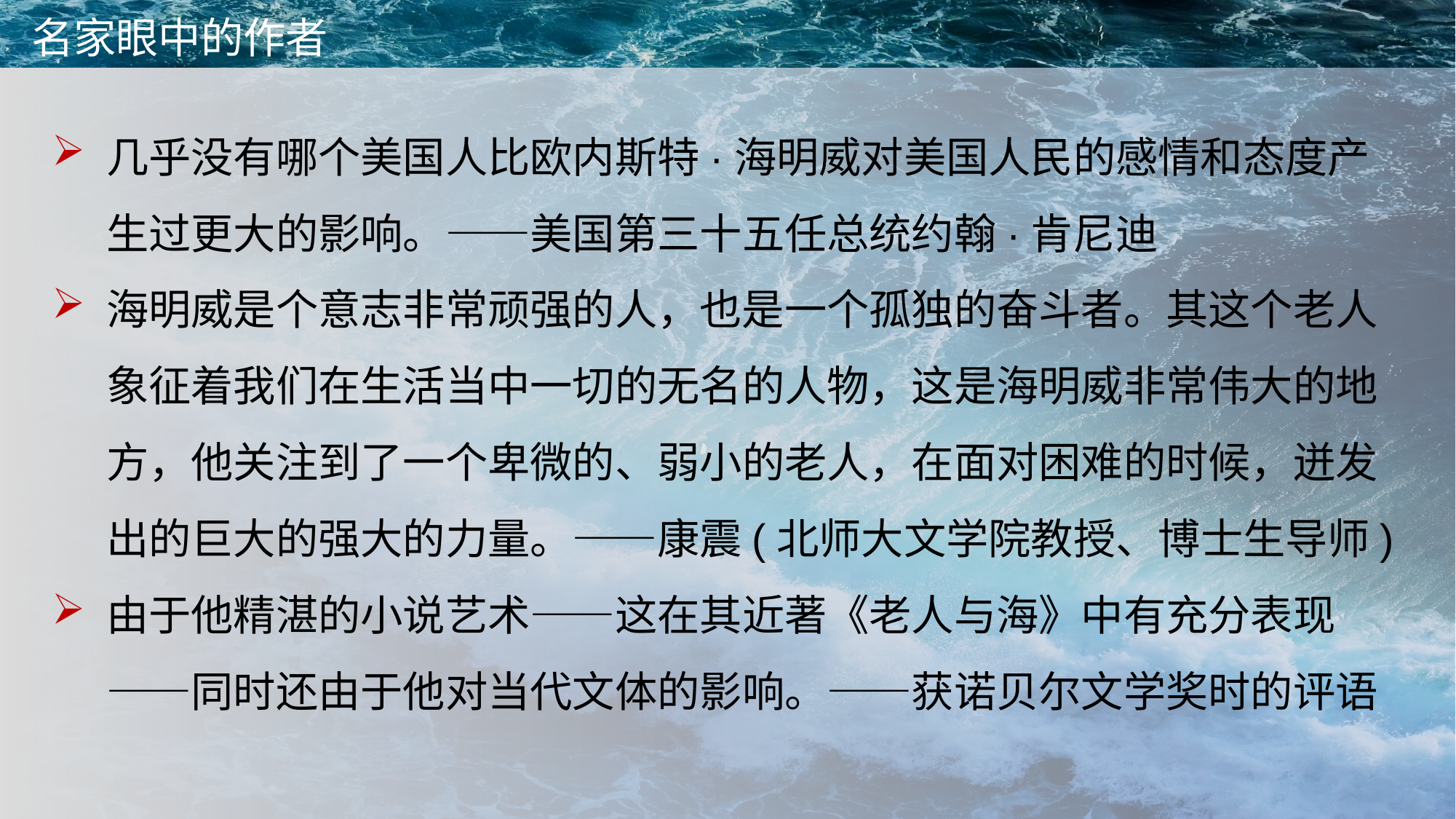

名家眼中的作者
几乎没有哪个美国人比欧内斯特·海明威对美国人民的感情和态度产生过更大的影响。——美国第三十五任总统约翰·肯尼迪
海明威是个意志非常顽强的人，也是一个孤独的奋斗者。其这个老人象征着我们在生活当中一切的无名的人物，这是海明威非常伟大的地方，他关注到了一个卑微的、弱小的老人，在面对困难的时候，迸发出的巨大的强大的力量。——康震(北师大文学院教授、博士生导师)
由于他精湛的小说艺术——这在其近著《老人与海》中有充分表现——同时还由于他对当代文体的影响。——获诺贝尔文学奖时的评语